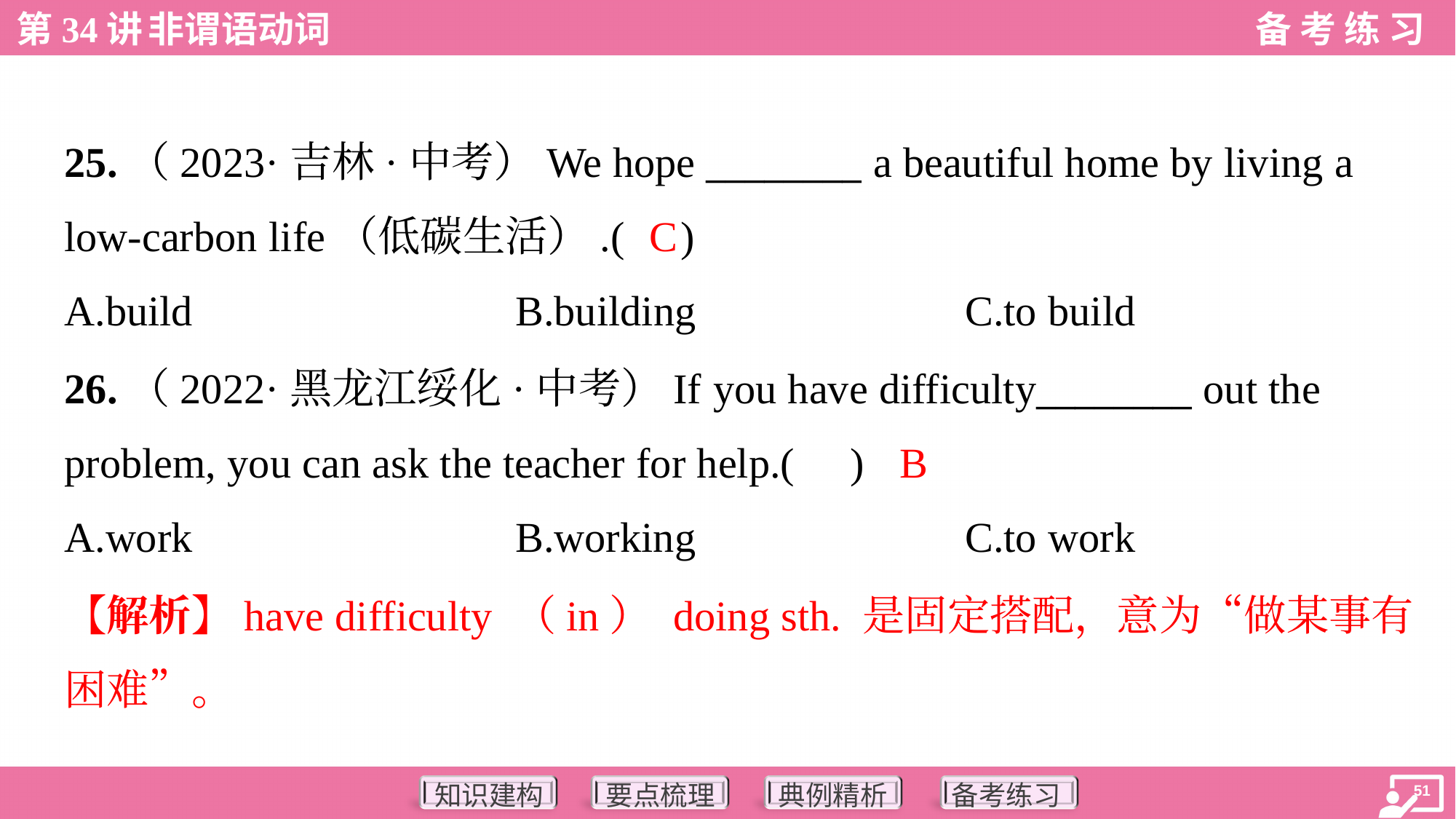

25.（2023·吉林·中考）We hope ________ a beautiful home by living a
low-carbon life（低碳生活）.(     )
C
A.build	B.building	C.to build
26.（2022·黑龙江绥化·中考）If you have difficulty________ out the
problem, you can ask the teacher for help.(     )
B
A.work	B.working	C.to work
【解析】have difficulty （in） doing sth. 是固定搭配，意为“做某事有
困难”。